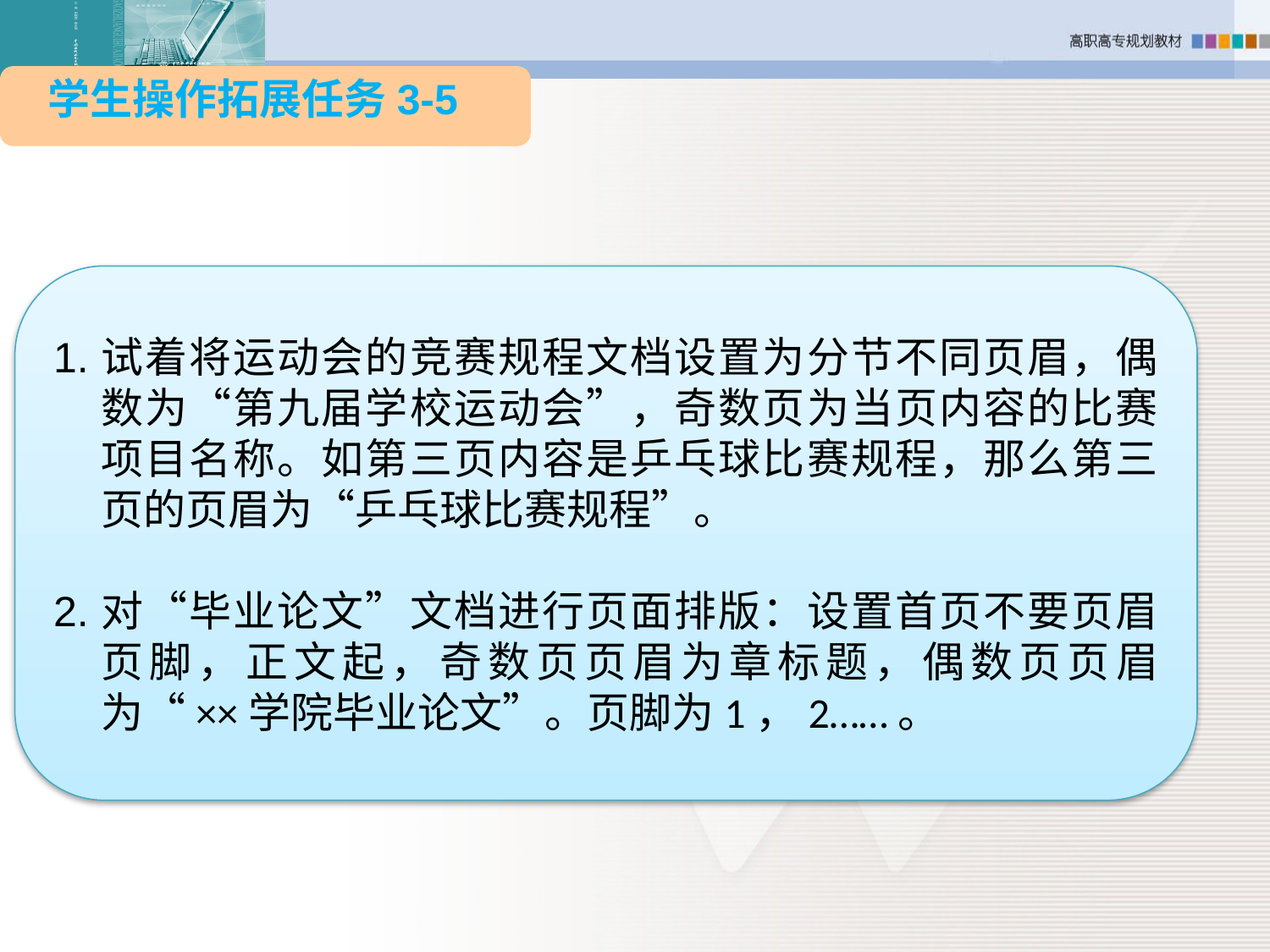

学生操作拓展任务3-5
试着将运动会的竞赛规程文档设置为分节不同页眉，偶数为“第九届学校运动会”，奇数页为当页内容的比赛项目名称。如第三页内容是乒乓球比赛规程，那么第三页的页眉为“乒乓球比赛规程”。

对“毕业论文”文档进行页面排版：设置首页不要页眉页脚，正文起，奇数页页眉为章标题，偶数页页眉为“××学院毕业论文”。页脚为1，2……。